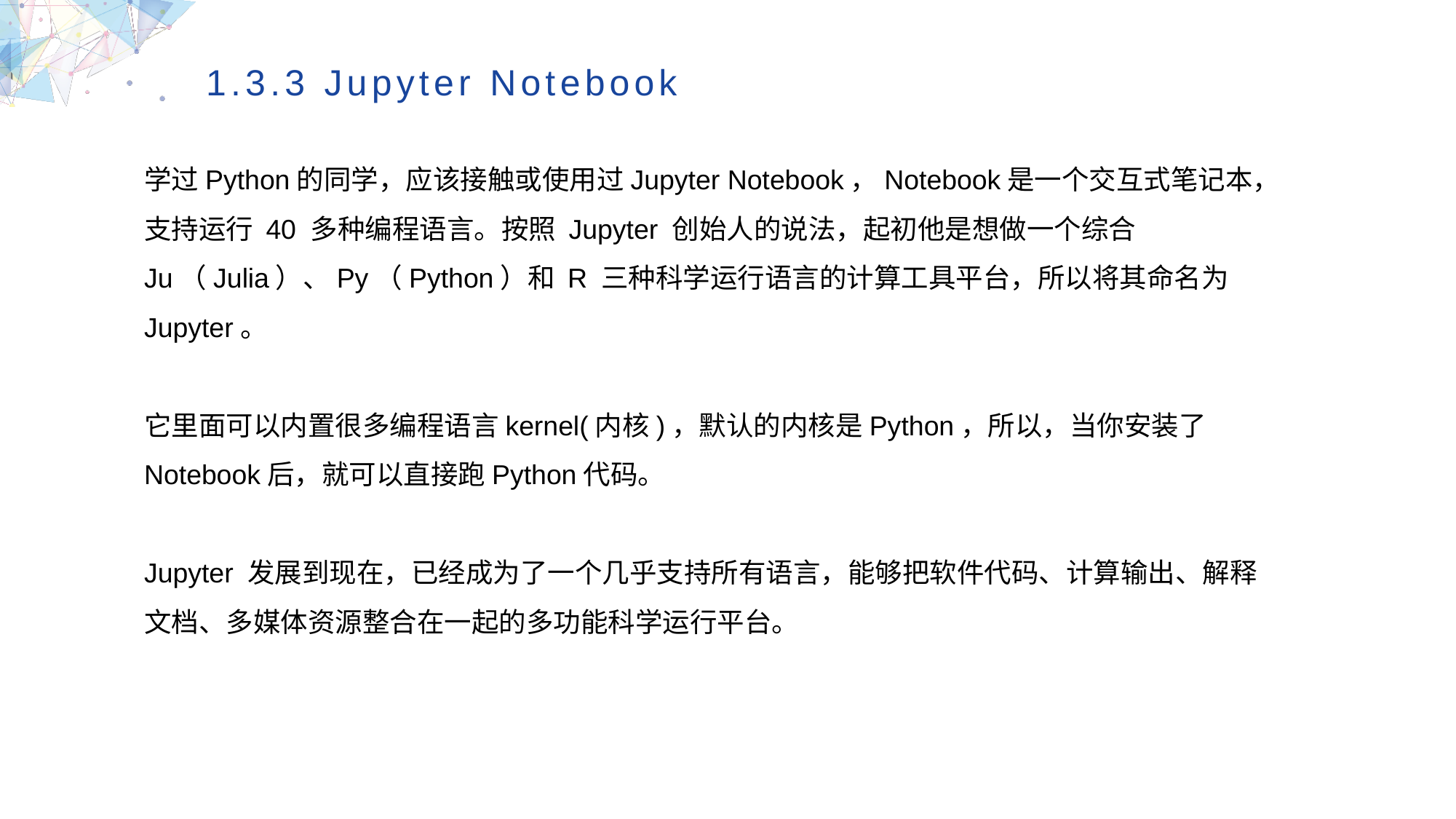

1.3.3 Jupyter Notebook
学过Python的同学，应该接触或使用过Jupyter Notebook，Notebook是一个交互式笔记本，支持运行 40 多种编程语言。按照 Jupyter 创始人的说法，起初他是想做一个综合 Ju（Julia）、Py（Python）和 R 三种科学运行语言的计算工具平台，所以将其命名为 Jupyter。

它里面可以内置很多编程语言kernel(内核)，默认的内核是Python，所以，当你安装了Notebook后，就可以直接跑Python代码。

Jupyter 发展到现在，已经成为了一个几乎支持所有语言，能够把软件代码、计算输出、解释文档、多媒体资源整合在一起的多功能科学运行平台。
MULTIPURPOSE PRESENTATION TEMPLATE | UNIQUE DESIGN
Welcome Message
Please replace text, click add relevant headline, modify the text content, also can copy your content to this directly. Please replace text, click add relevant headline, modify the text content, also can copy your content to this directly.